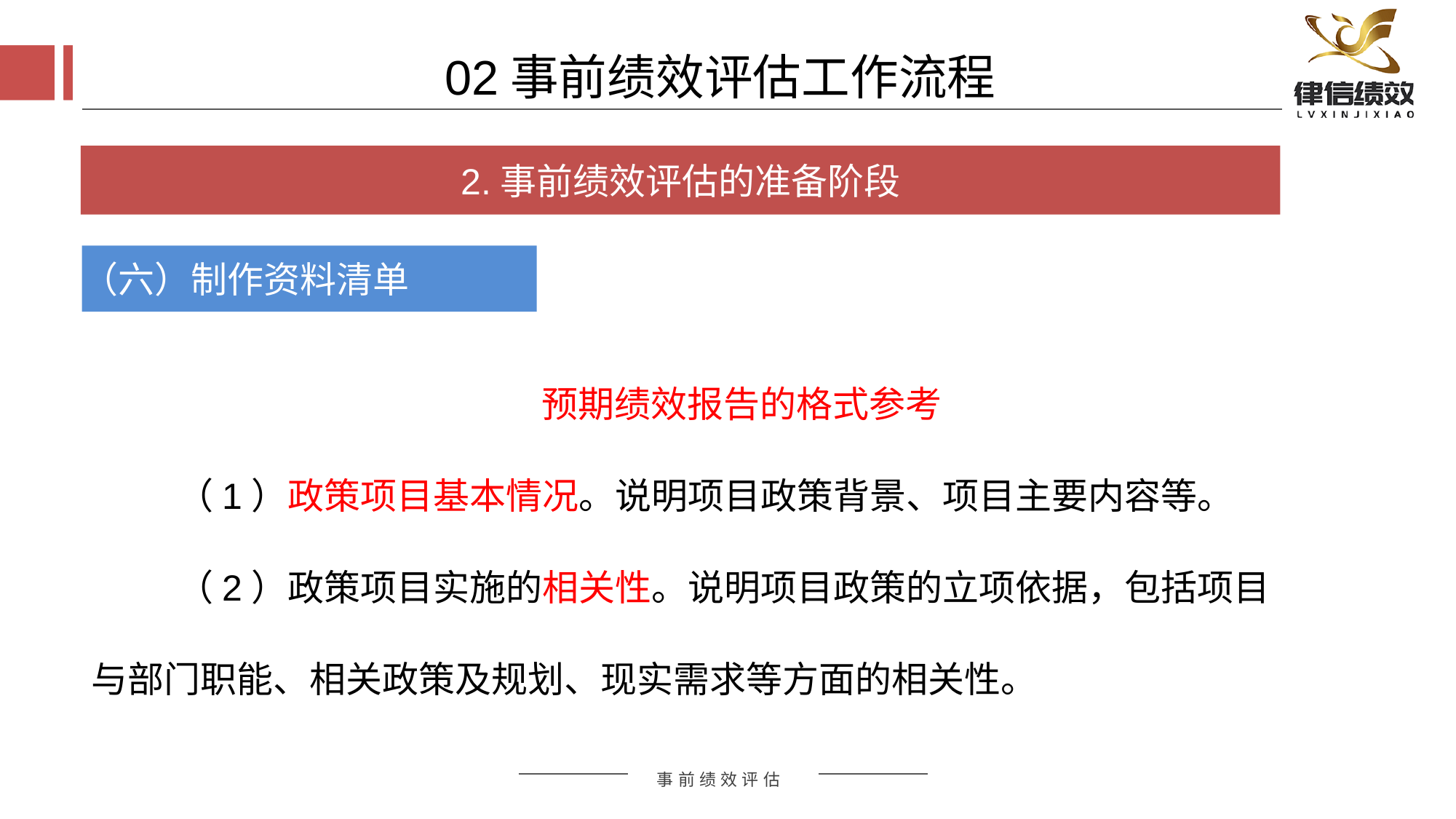

02事前绩效评估工作流程
2.事前绩效评估的准备阶段
（六）制作资料清单
预期绩效报告的格式参考
（1）政策项目基本情况。说明项目政策背景、项目主要内容等。
（2）政策项目实施的相关性。说明项目政策的立项依据，包括项目与部门职能、相关政策及规划、现实需求等方面的相关性。
评估方式
评估方式